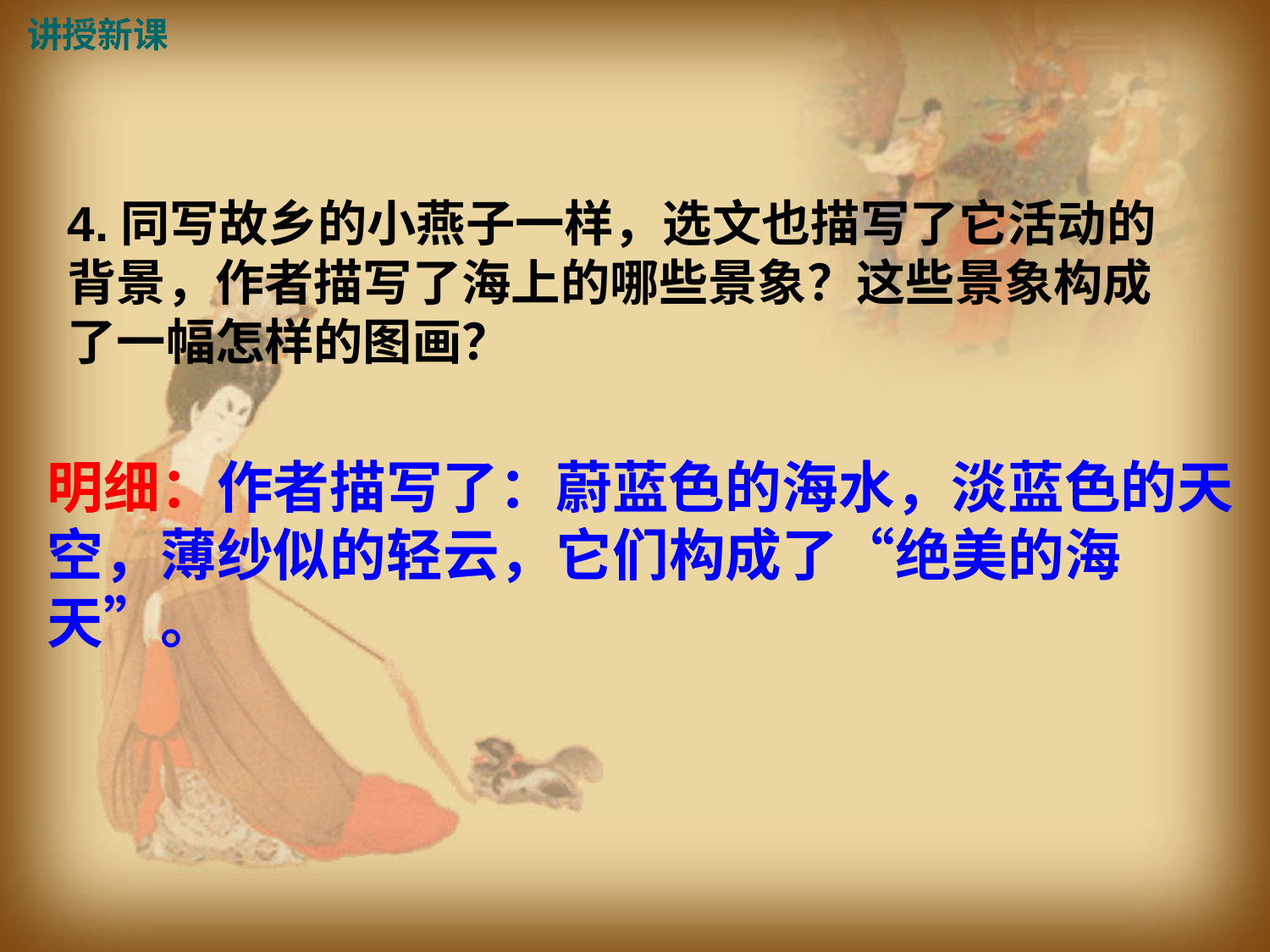

讲授新课
4.同写故乡的小燕子一样，选文也描写了它活动的背景，作者描写了海上的哪些景象？这些景象构成了一幅怎样的图画？
明细：作者描写了：蔚蓝色的海水，淡蓝色的天空，薄纱似的轻云，它们构成了“绝美的海天”。